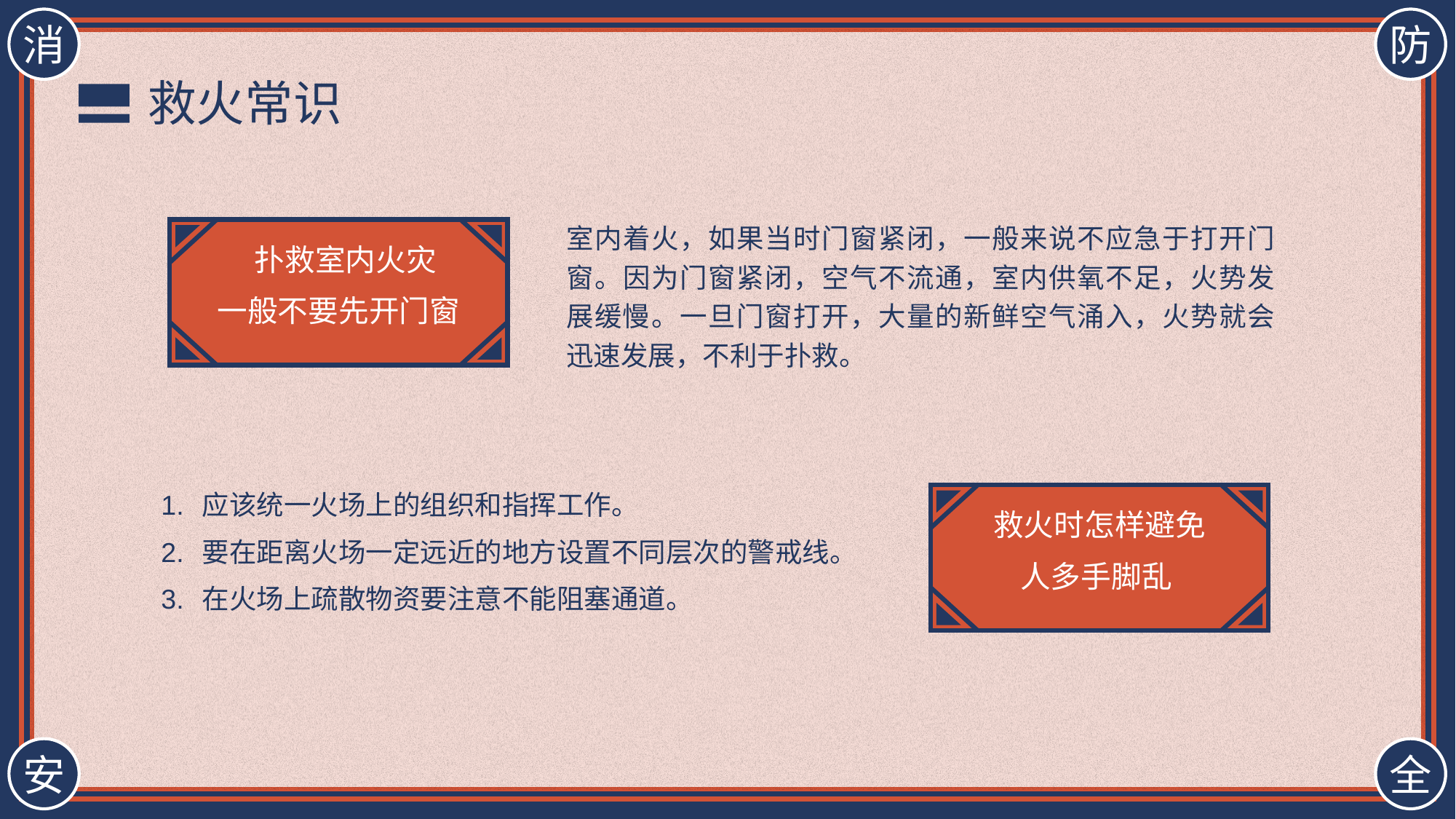

救火常识
室内着火，如果当时门窗紧闭，一般来说不应急于打开门窗。因为门窗紧闭，空气不流通，室内供氧不足，火势发展缓慢。一旦门窗打开，大量的新鲜空气涌入，火势就会迅速发展，不利于扑救。

 扑救室内火灾
一般不要先开门窗
应该统一火场上的组织和指挥工作。
要在距离火场一定远近的地方设置不同层次的警戒线。
在火场上疏散物资要注意不能阻塞通道。

救火时怎样避免
人多手脚乱